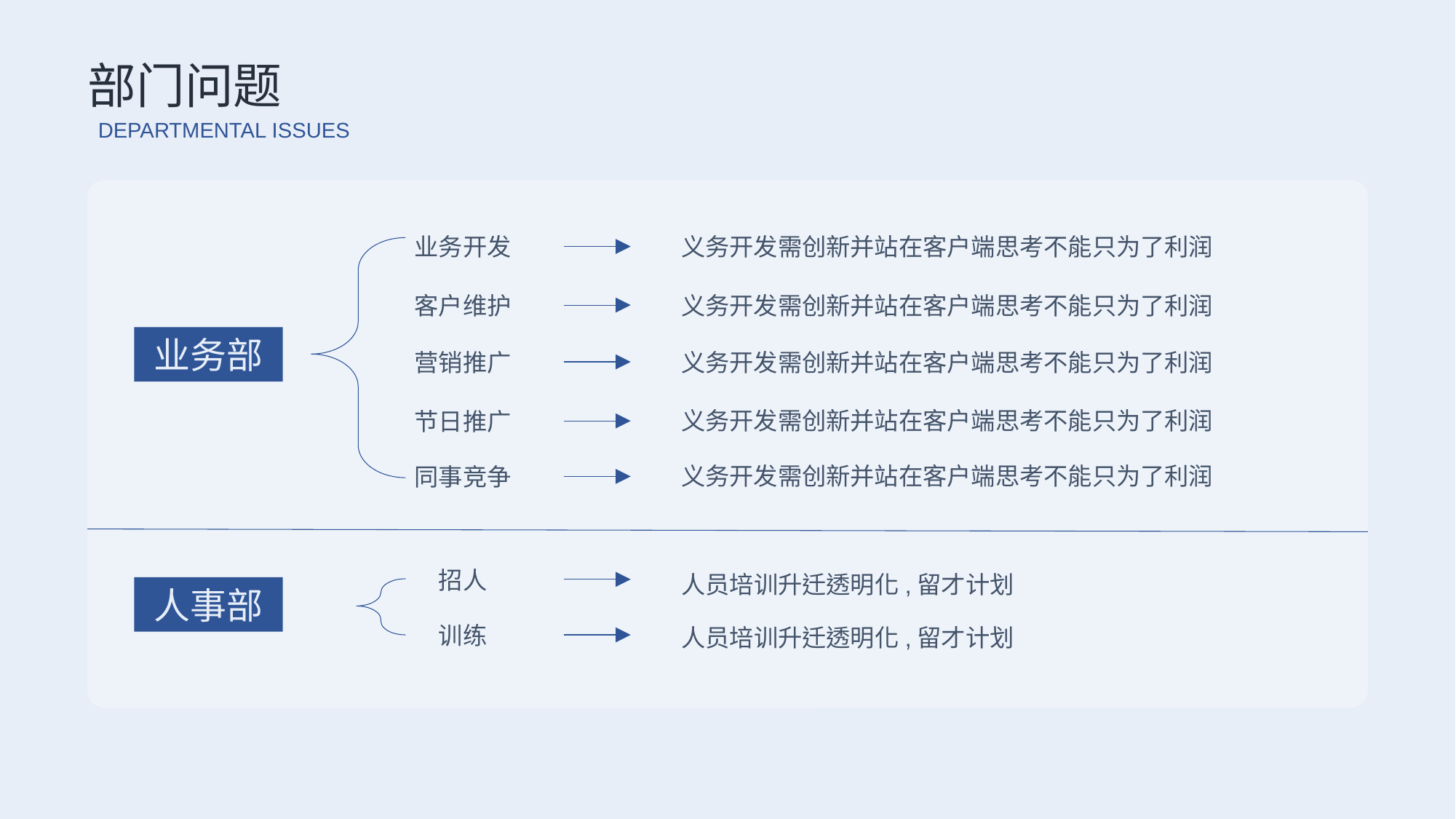

部门问题
DEPARTMENTAL ISSUES

业务开发
义务开发需创新并站在客户端思考不能只为了利润

客户维护
义务开发需创新并站在客户端思考不能只为了利润
业务部
营销推广
义务开发需创新并站在客户端思考不能只为了利润
义务开发需创新并站在客户端思考不能只为了利润
节日推广
同事竞争
义务开发需创新并站在客户端思考不能只为了利润

人员培训升迁透明化,留才计划
招人
人事部

人员培训升迁透明化,留才计划
训练